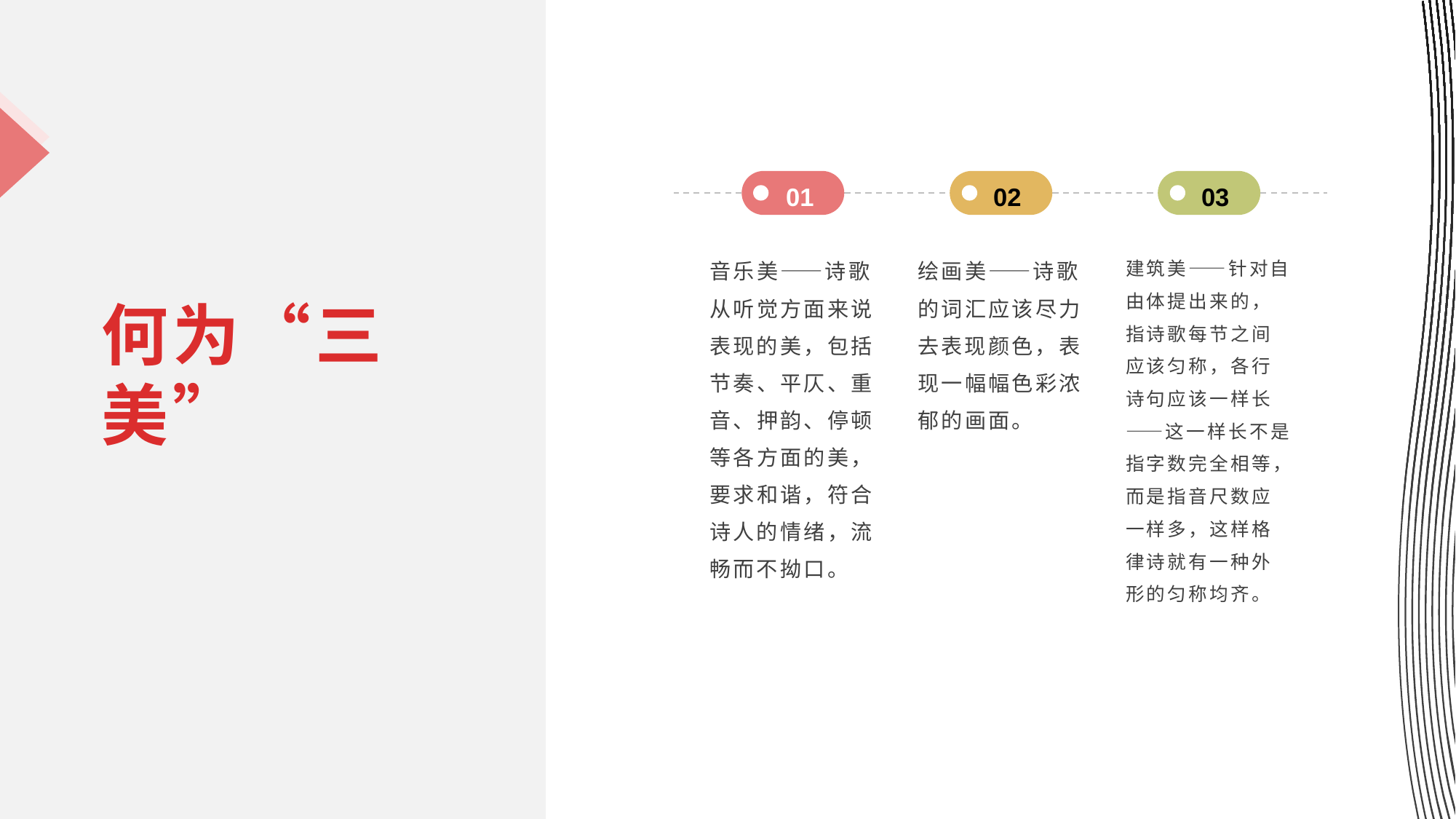

01
02
03

何为“三美”
音乐美——诗歌从听觉方面来说表现的美，包括节奏、平仄、重音、押韵、停顿等各方面的美，要求和谐，符合诗人的情绪，流畅而不拗口。
绘画美——诗歌的词汇应该尽力去表现颜色，表现一幅幅色彩浓郁的画面。
建筑美——针对自由体提出来的，指诗歌每节之间应该匀称，各行诗句应该一样长——这一样长不是指字数完全相等，而是指音尺数应一样多，这样格律诗就有一种外形的匀称均齐。